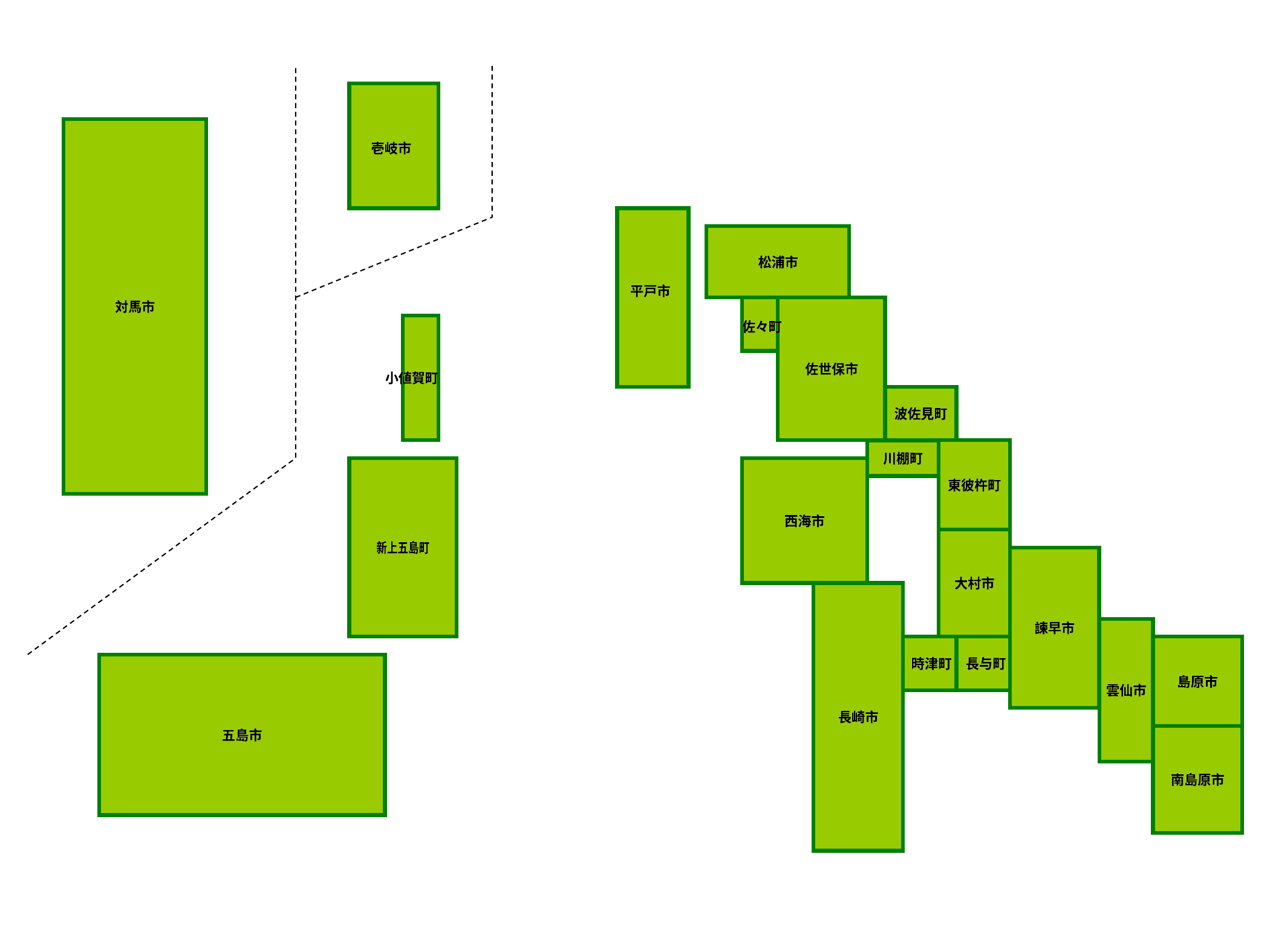

壱岐市
壱岐市
松浦市
松浦市
平戸市
平戸市
対馬市
対馬市
佐々町
佐々町
佐世保市
佐世保市
小値賀町
小値賀町
波佐見町
波佐見町
川棚町
川棚町
東彼杵町
東彼杵町
西海市
西海市
新上五島町
新上五島町
大村市
大村市
諫早市
諫早市
時津町
時津町
長与町
長与町
島原市
島原市
雲仙市
雲仙市
長崎市
長崎市
五島市
五島市
南島原市
南島原市